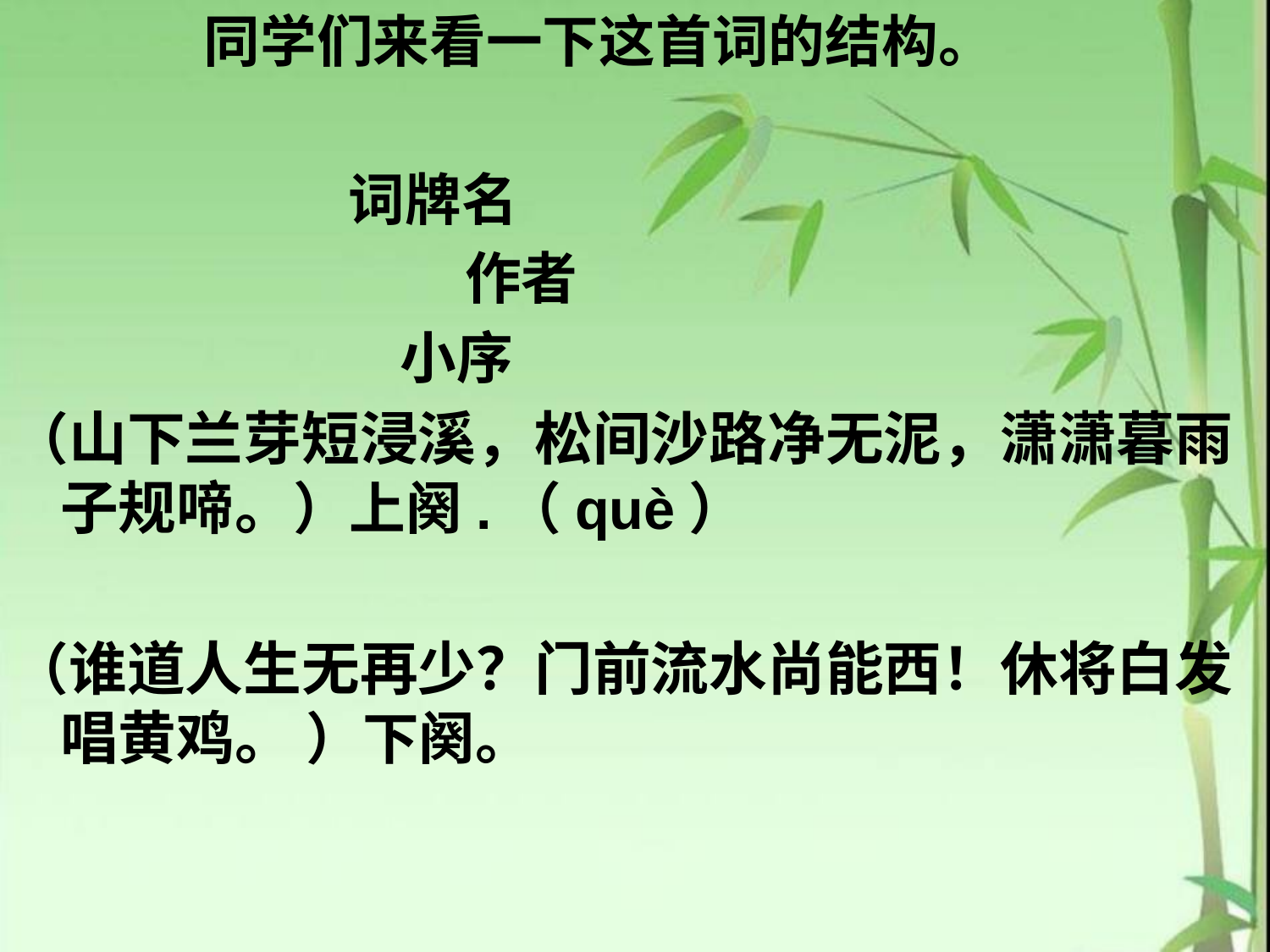

同学们来看一下这首词的结构。

                         词牌名
                                  作者
                             小序
（山下兰芽短浸溪，松间沙路净无泥，潇潇暮雨子规啼。）上阕.（què）

（谁道人生无再少？门前流水尚能西！休将白发唱黄鸡。 ）下阕。